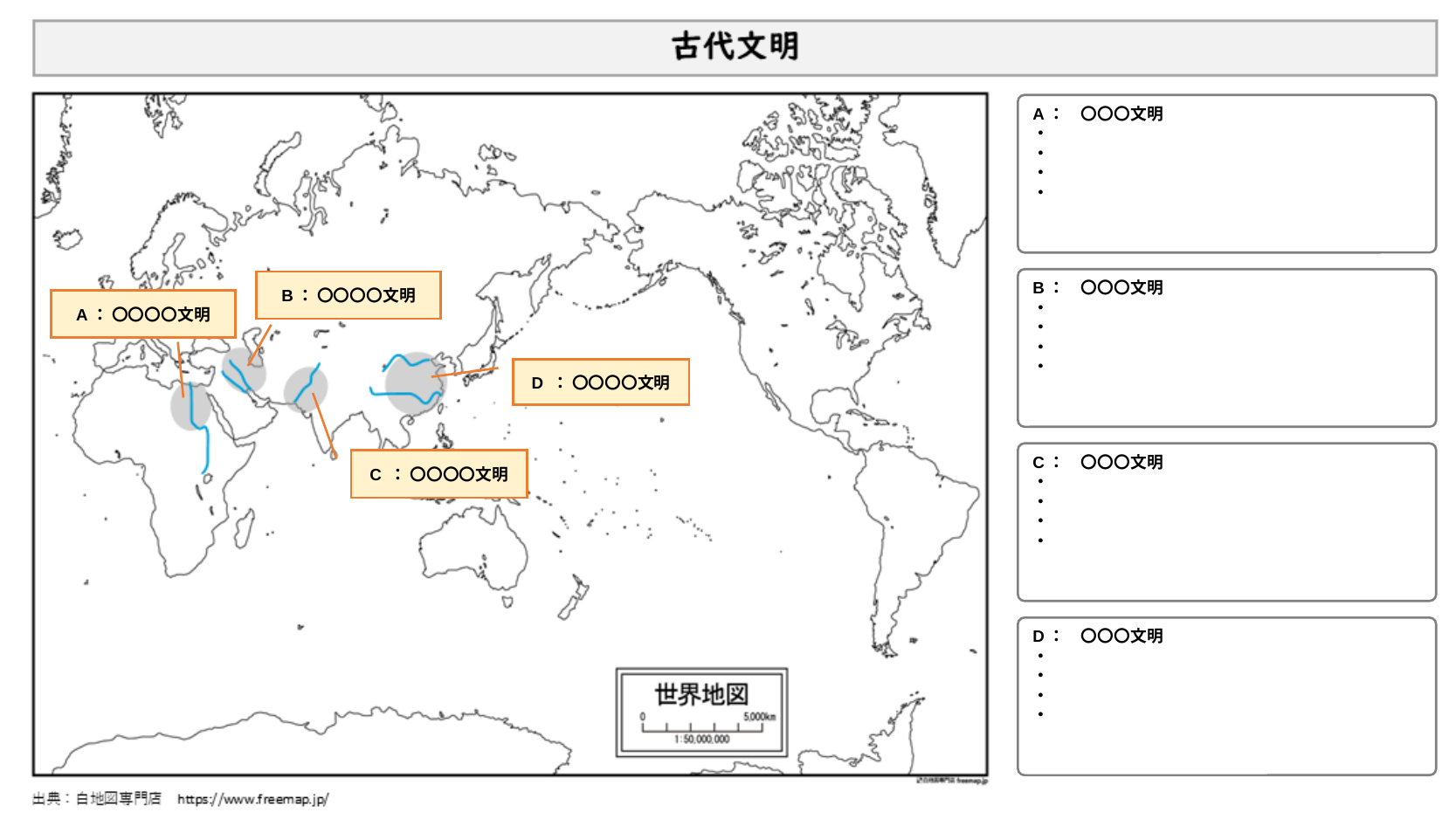

A：　〇〇〇文明
・
・
・
・

B：　〇〇〇文明
・
・
・
・

B： 〇〇〇〇文明
A： 〇〇〇〇文明
D ： 〇〇〇〇文明
C：　〇〇〇文明
・
・
・
・

C ： 〇〇〇〇文明
D：　〇〇〇文明
・
・
・
・